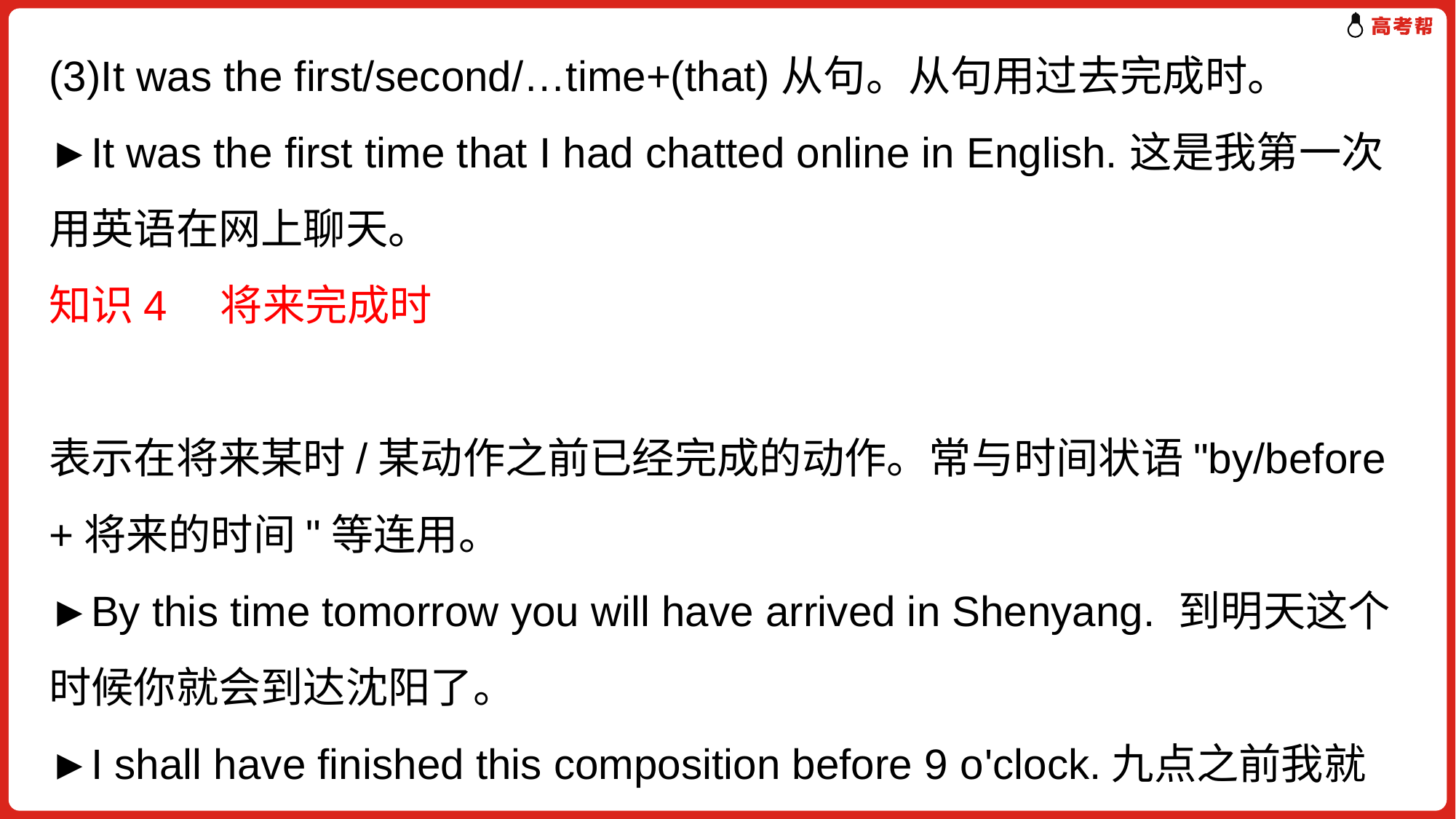

(3)It was the first/second/…time+(that)从句。从句用过去完成时。
►It was the first time that I had chatted online in English.这是我第一次用英语在网上聊天。
知识4　将来完成时
　　表示在将来某时/某动作之前已经完成的动作。常与时间状语"by/before+将来的时间"等连用。
►By this time tomorrow you will have arrived in Shenyang. 到明天这个时候你就会到达沈阳了。
►I shall have finished this composition before 9 o'clock.九点之前我就会完成这篇作文了。